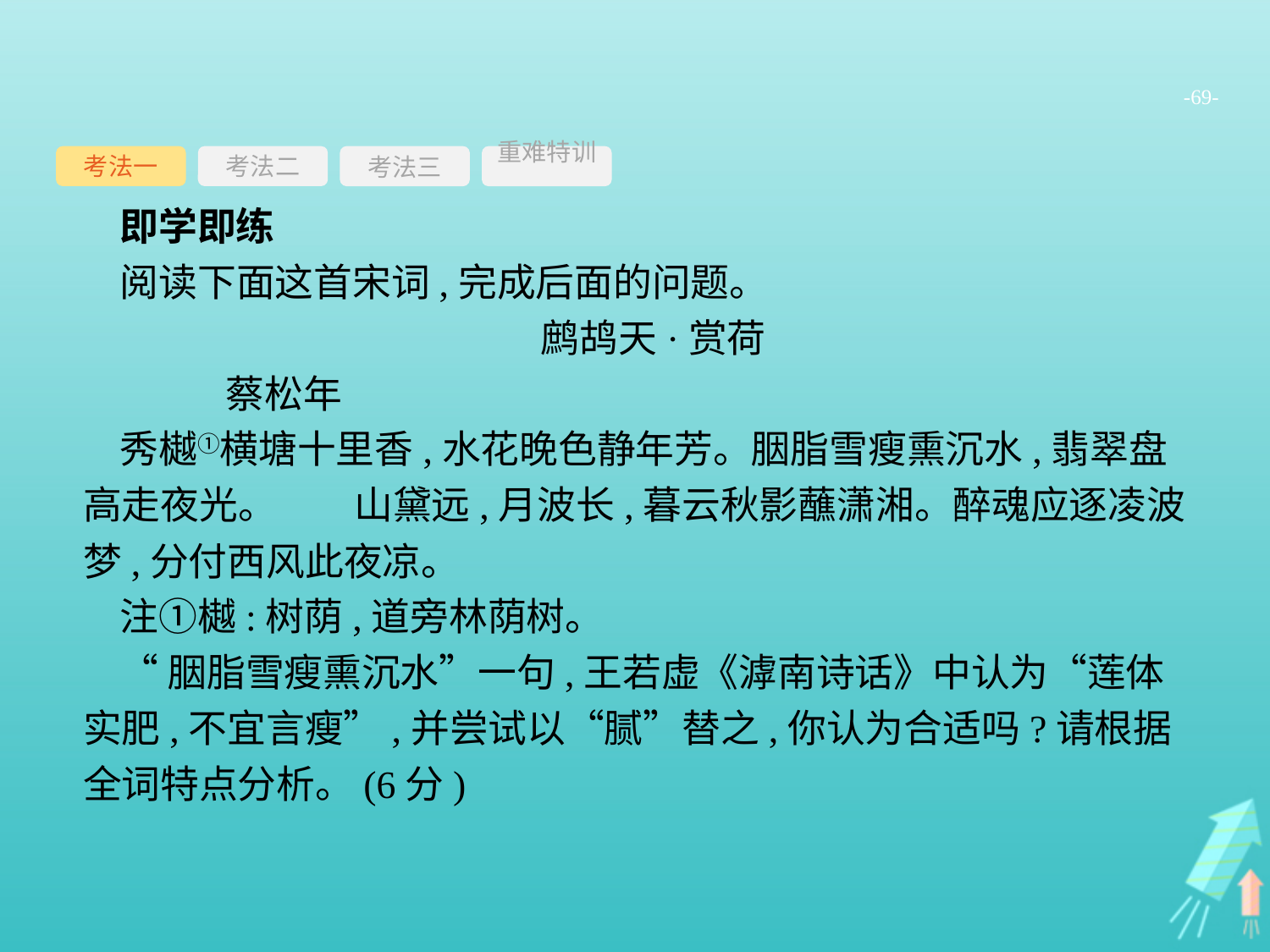

-69-
考法一
考法三
重难特训
考法二
即学即练
阅读下面这首宋词,完成后面的问题。
鹧鸪天·赏荷
	蔡松年
秀樾①横塘十里香,水花晚色静年芳。胭脂雪瘦熏沉水,翡翠盘高走夜光。　　山黛远,月波长,暮云秋影蘸潇湘。醉魂应逐凌波梦,分付西风此夜凉。
注①樾:树荫,道旁林荫树。
“胭脂雪瘦熏沉水”一句,王若虚《滹南诗话》中认为“莲体实肥,不宜言瘦”,并尝试以“腻”替之,你认为合适吗?请根据全词特点分析。(6分)